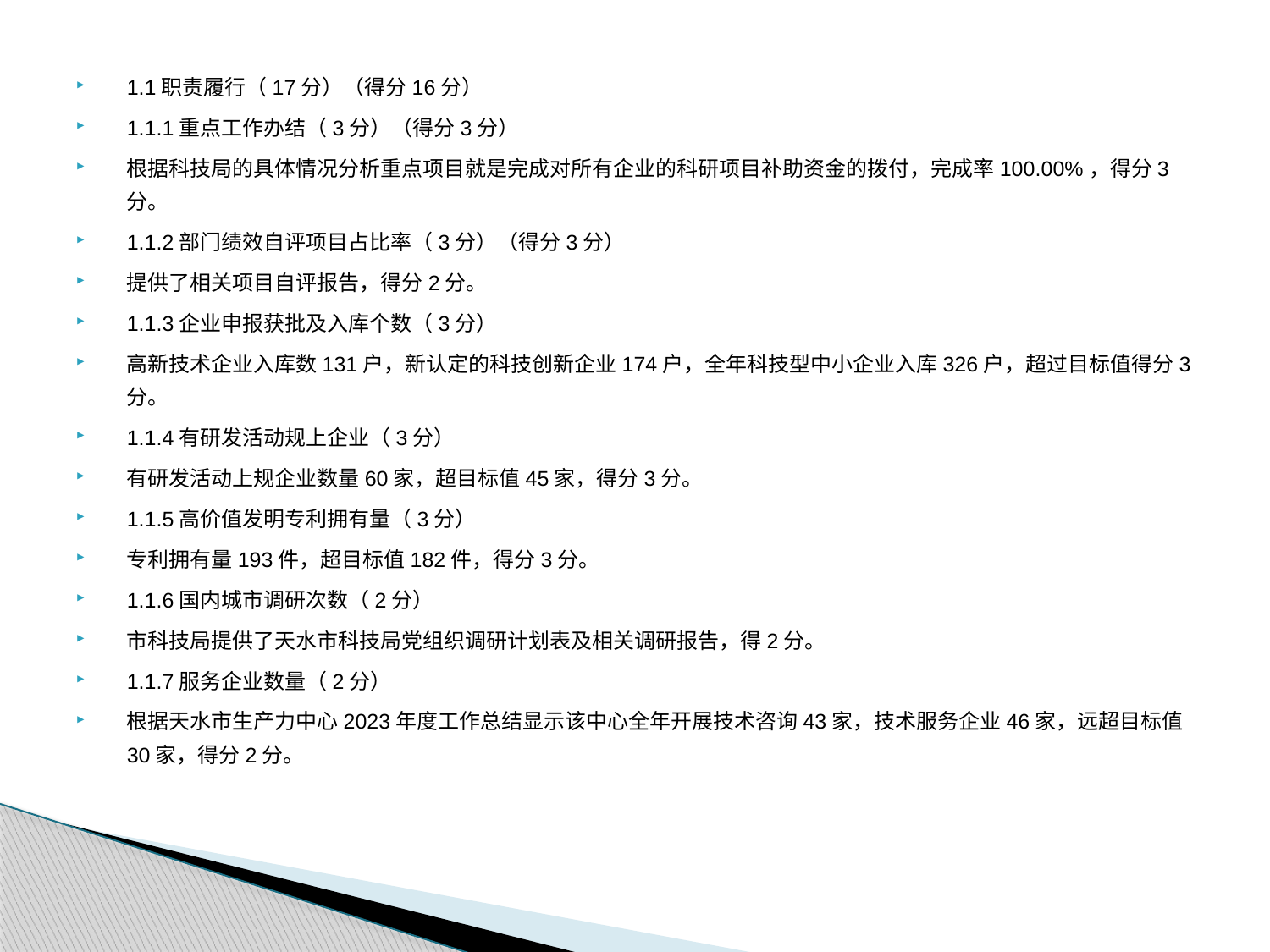

1.1职责履行（17分）（得分16分）
1.1.1重点工作办结（3分）（得分3分）
根据科技局的具体情况分析重点项目就是完成对所有企业的科研项目补助资金的拨付，完成率100.00%，得分3分。
1.1.2部门绩效自评项目占比率（3分）（得分3分）
提供了相关项目自评报告，得分2分。
1.1.3企业申报获批及入库个数（3分）
高新技术企业入库数131户，新认定的科技创新企业174户，全年科技型中小企业入库326户，超过目标值得分3分。
1.1.4有研发活动规上企业（3分）
有研发活动上规企业数量60家，超目标值45家，得分3分。
1.1.5高价值发明专利拥有量（3分）
专利拥有量193件，超目标值182件，得分3分。
1.1.6国内城市调研次数（2分）
市科技局提供了天水市科技局党组织调研计划表及相关调研报告，得2分。
1.1.7服务企业数量（2分）
根据天水市生产力中心2023年度工作总结显示该中心全年开展技术咨询43家，技术服务企业46家，远超目标值30家，得分2分。